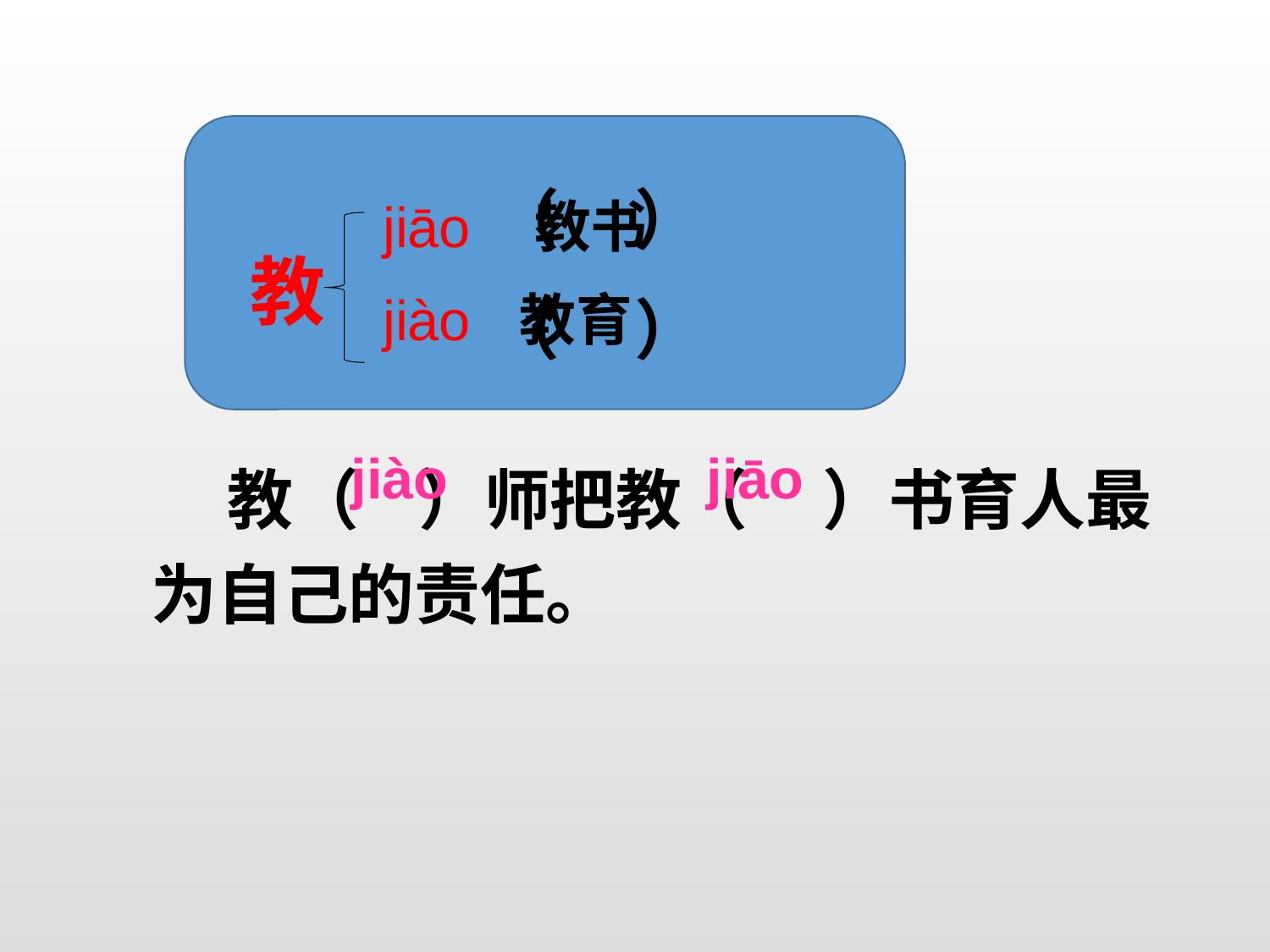

（     ）
    （     ）
教书
jiāo

教
jiào
教育
    教（    ）师把教（     ）书育人最为自己的责任。
jiào
jiāo